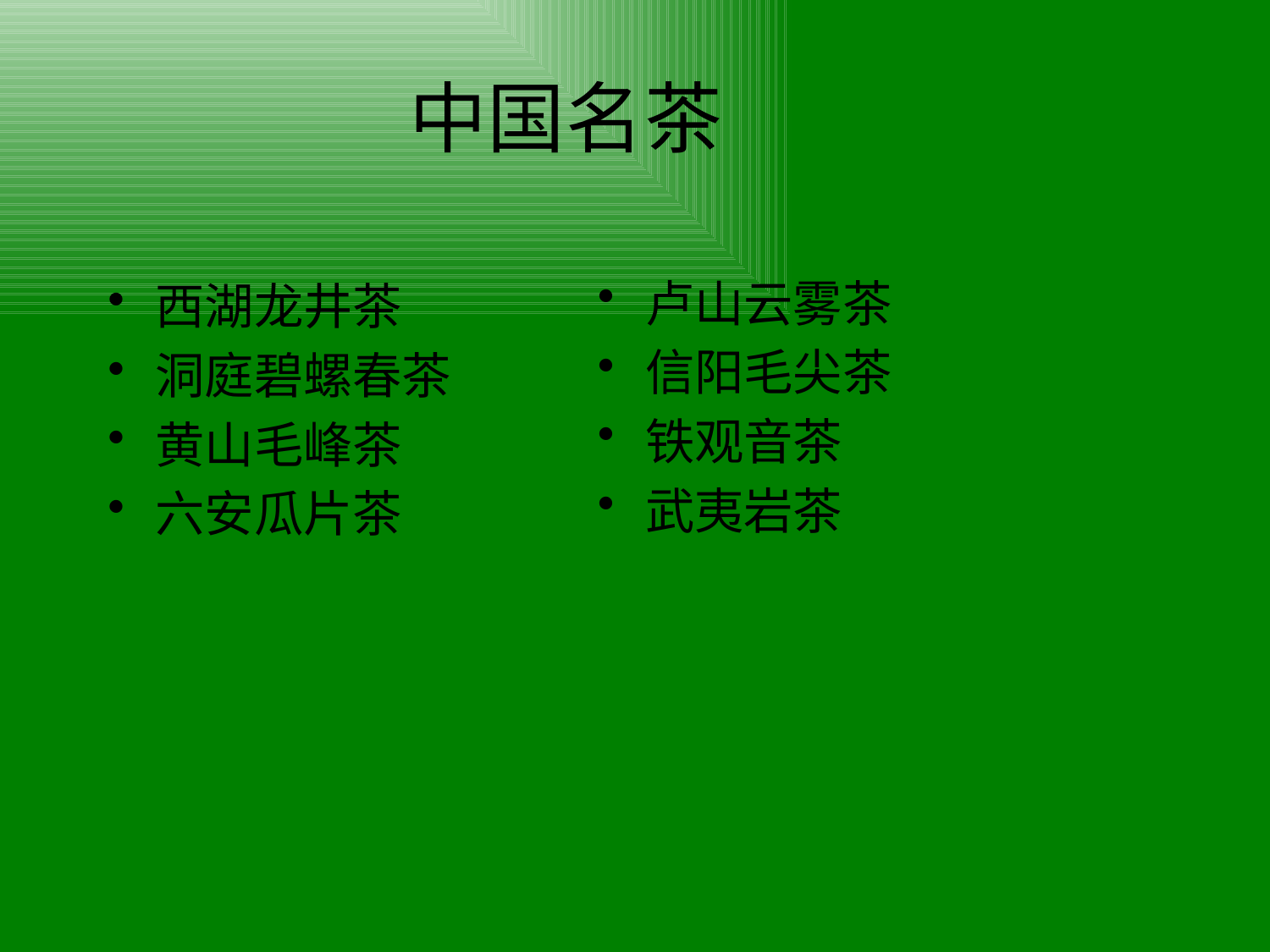

中国名茶
卢山云雾茶
信阳毛尖茶
铁观音茶
武夷岩茶

西湖龙井茶
洞庭碧螺春茶
黄山毛峰茶
六安瓜片茶